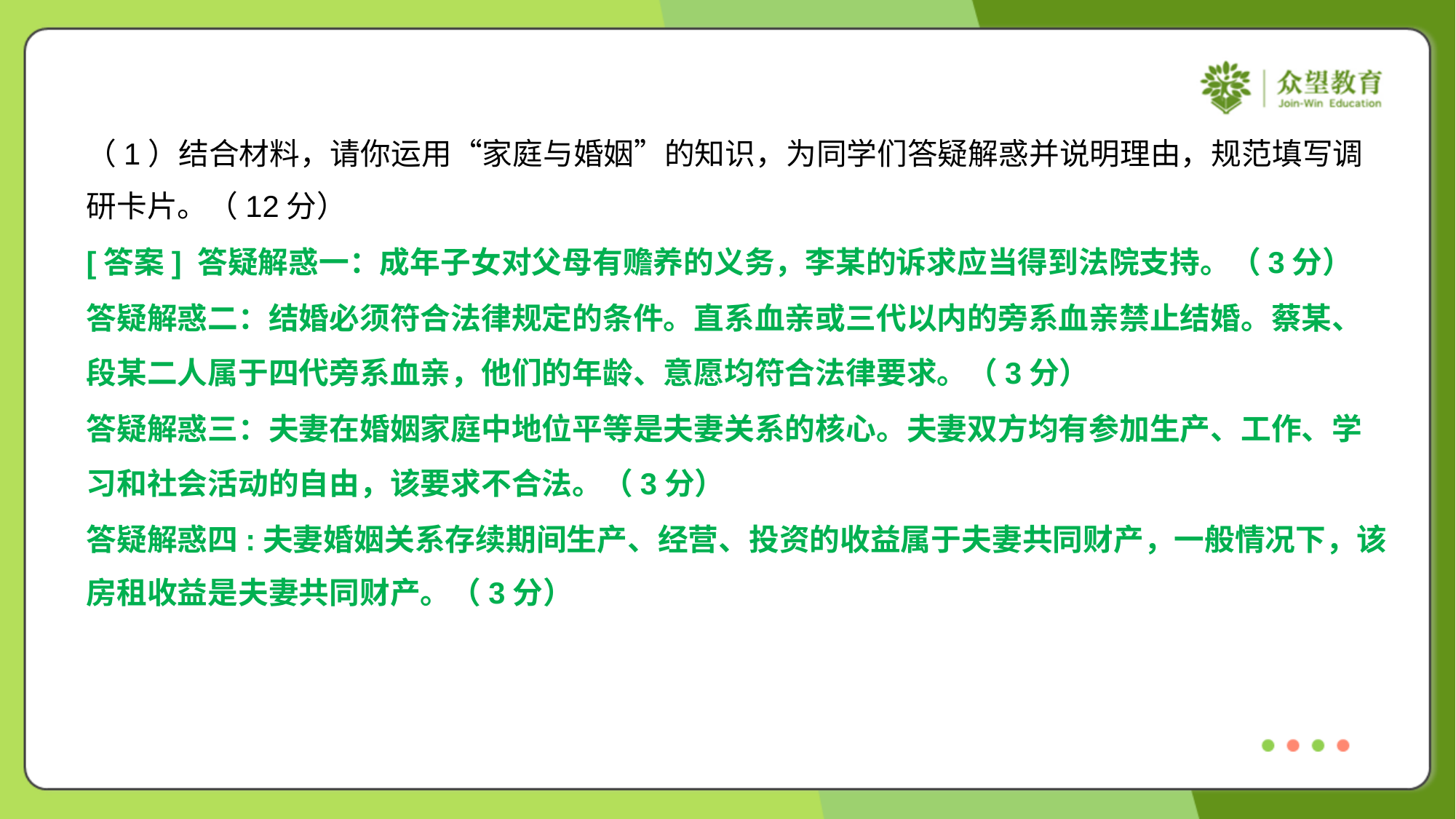

（1）结合材料，请你运用“家庭与婚姻”的知识，为同学们答疑解惑并说明理由，规范填写调
研卡片。（12分）
[答案] 答疑解惑一：成年子女对父母有赡养的义务，李某的诉求应当得到法院支持。（3分）
答疑解惑二：结婚必须符合法律规定的条件。直系血亲或三代以内的旁系血亲禁止结婚。蔡某、
段某二人属于四代旁系血亲，他们的年龄、意愿均符合法律要求。（3分）
答疑解惑三：夫妻在婚姻家庭中地位平等是夫妻关系的核心。夫妻双方均有参加生产、工作、学
习和社会活动的自由，该要求不合法。（3分）
答疑解惑四:夫妻婚姻关系存续期间生产、经营、投资的收益属于夫妻共同财产，一般情况下，该
房租收益是夫妻共同财产。（3分）